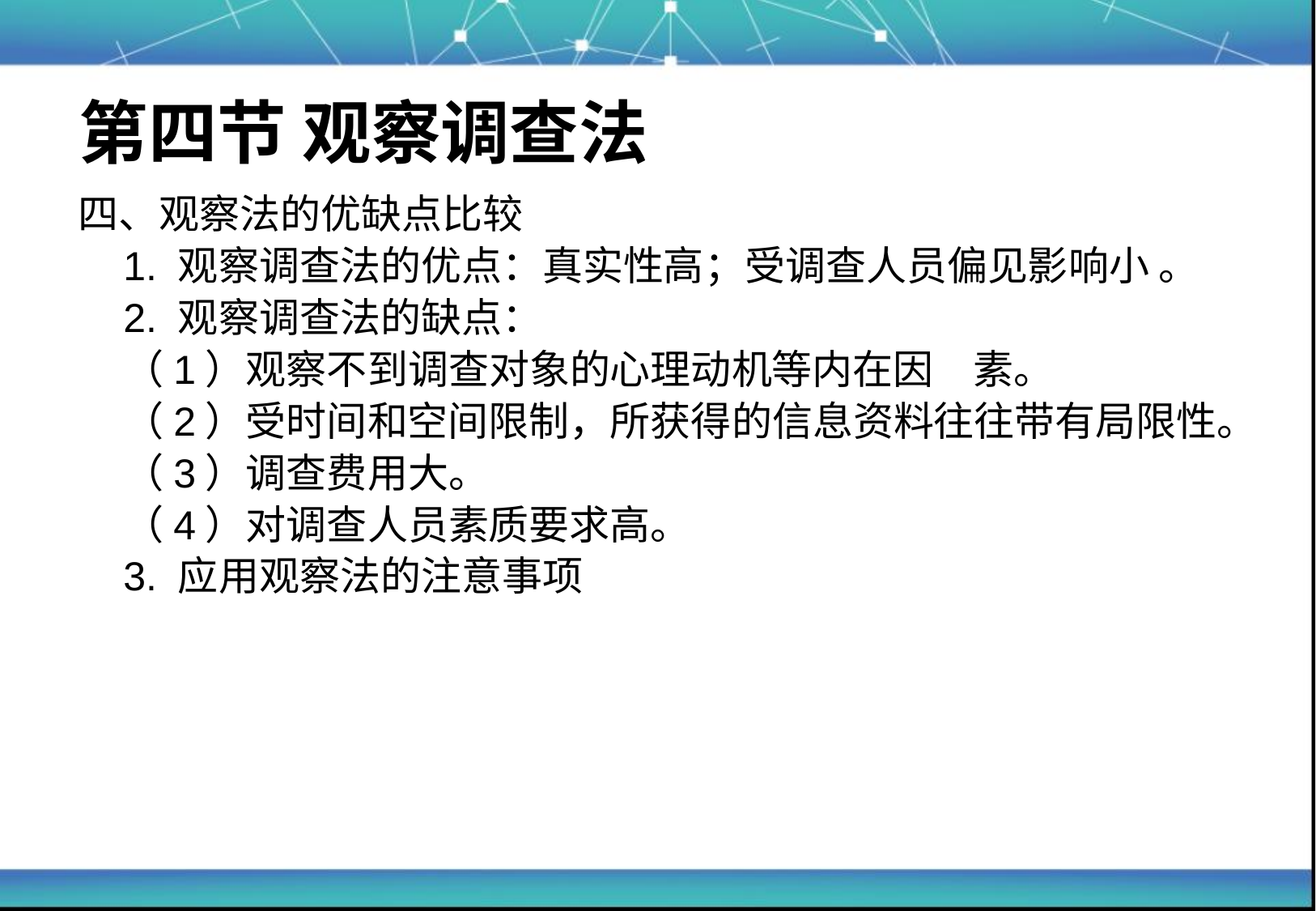

# 第四节 观察调查法
四、观察法的优缺点比较
	1. 观察调查法的优点：真实性高；受调查人员偏见影响小 。
	2. 观察调查法的缺点：
	（1）观察不到调查对象的心理动机等内在因	素。
	（2）受时间和空间限制，所获得的信息资料往往带有局限性。
	（3）调查费用大。
	（4）对调查人员素质要求高。
	3. 应用观察法的注意事项